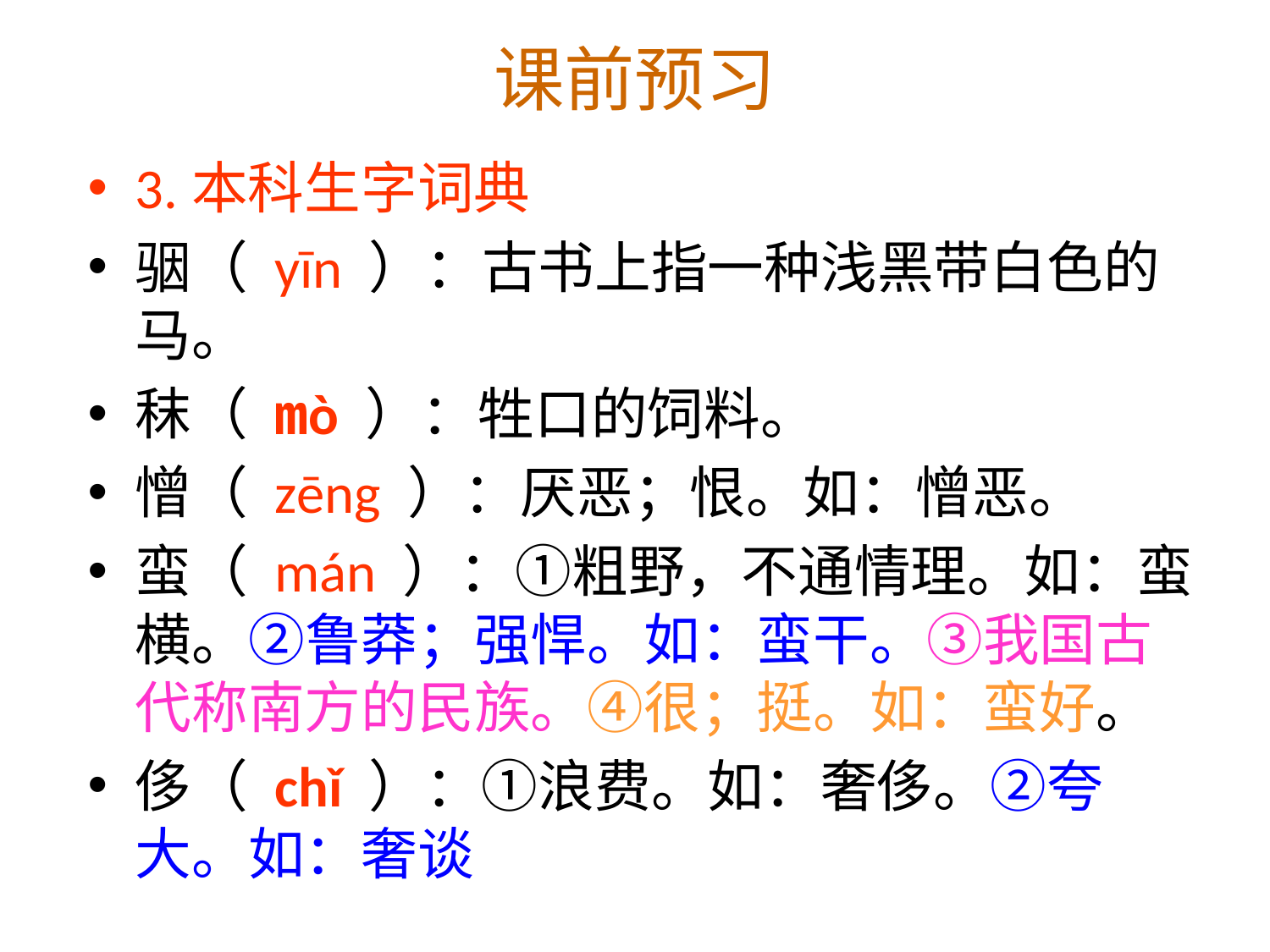

# 课前预习
3.本科生字词典
骃（ yīn ）：古书上指一种浅黑带白色的马。
秣（ mò ）：牲口的饲料。
憎（ zēng ）：厌恶；恨。如：憎恶。
蛮（ mán ）：①粗野，不通情理。如：蛮横。②鲁莽；强悍。如：蛮干。③我国古代称南方的民族。④很；挺。如：蛮好。
侈（ chǐ ）：①浪费。如：奢侈。②夸大。如：奢谈